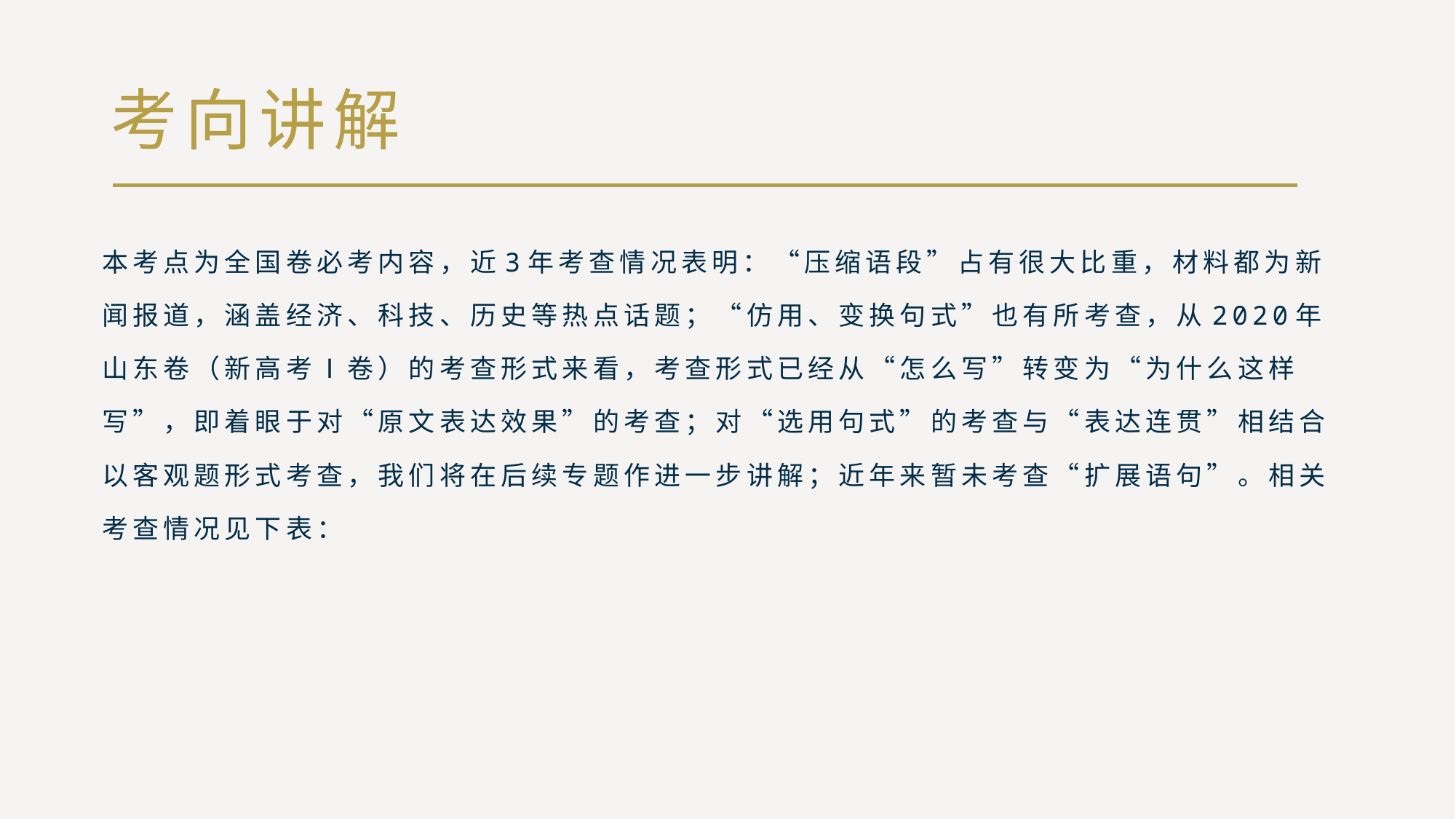

# 考向讲解
本考点为全国卷必考内容，近3年考查情况表明：“压缩语段”占有很大比重，材料都为新闻报道，涵盖经济、科技、历史等热点话题；“仿用、变换句式”也有所考查，从2020年山东卷（新高考Ⅰ卷）的考查形式来看，考查形式已经从“怎么写”转变为“为什么这样写”，即着眼于对“原文表达效果”的考查；对“选用句式”的考查与“表达连贯”相结合以客观题形式考查，我们将在后续专题作进一步讲解；近年来暂未考查“扩展语句”。相关考查情况见下表：